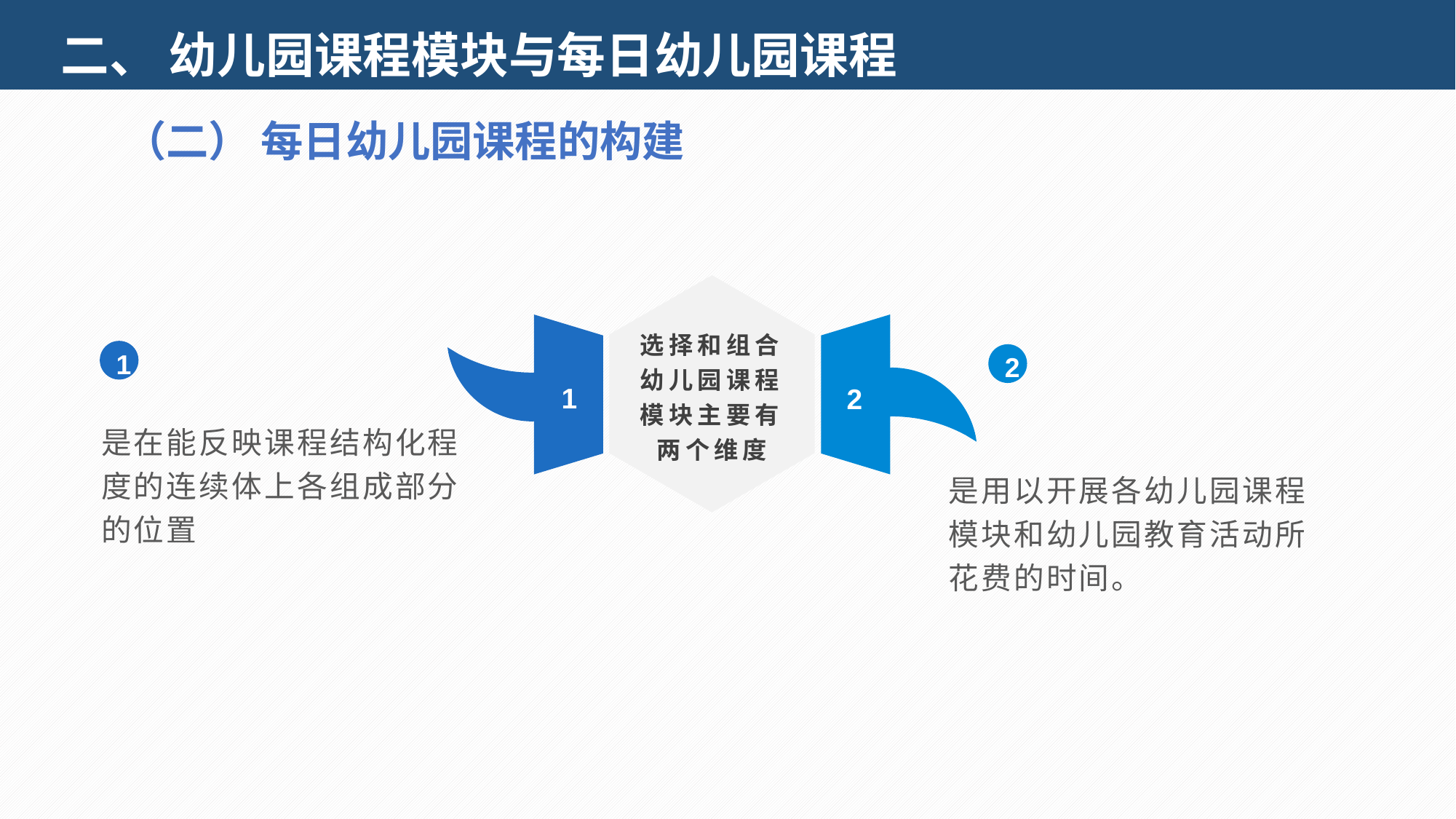

二、 幼儿园课程模块与每日幼儿园课程
（二） 每日幼儿园课程的构建

选择和组合幼儿园课程模块主要有两个维度
1
2

1
2
是在能反映课程结构化程度的连续体上各组成部分的位置
是用以开展各幼儿园课程模块和幼儿园教育活动所花费的时间。